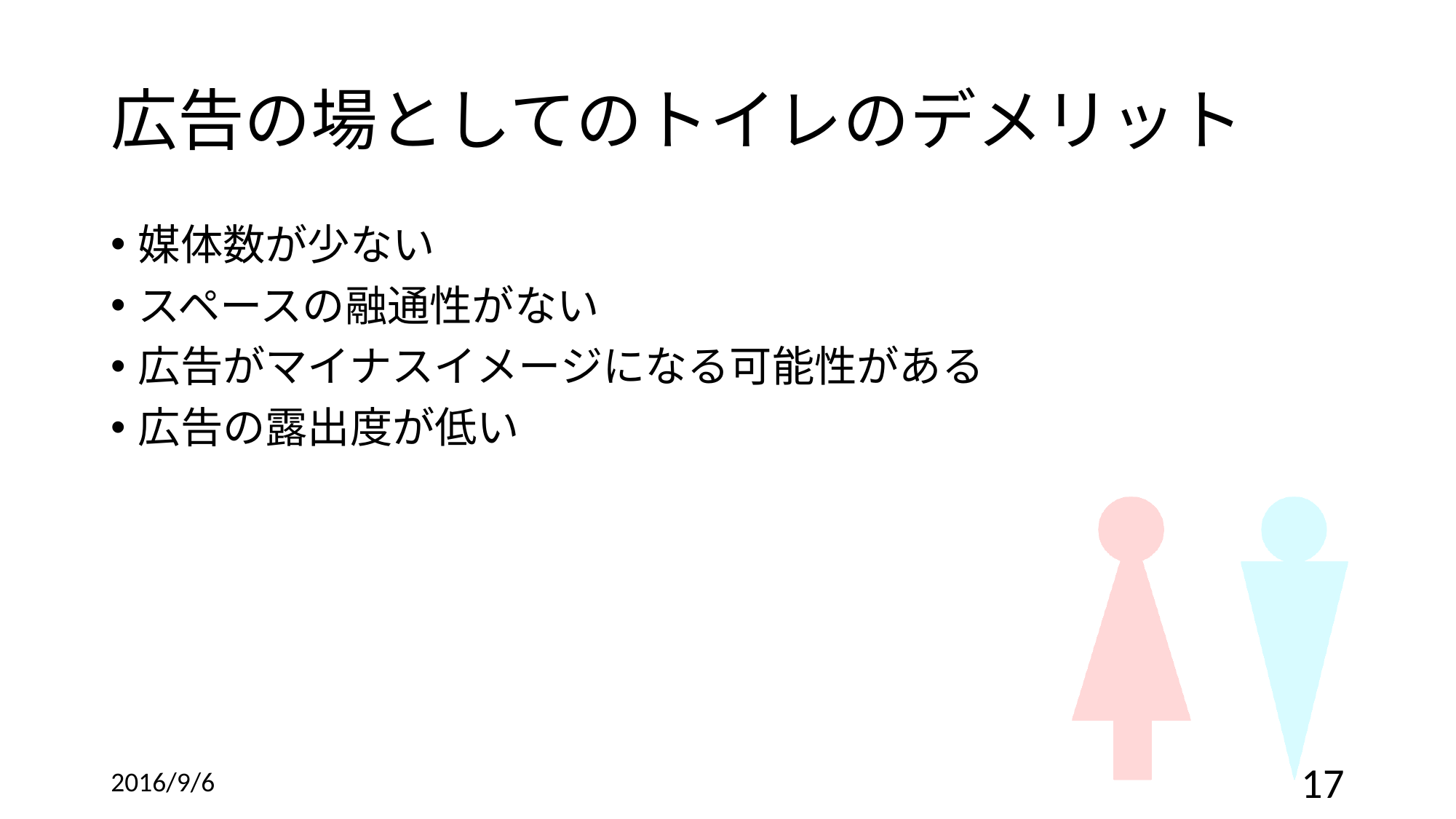

# 広告の場としてのトイレのデメリット
媒体数が少ない
スペースの融通性がない
広告がマイナスイメージになる可能性がある
広告の露出度が低い

2016/9/6
17